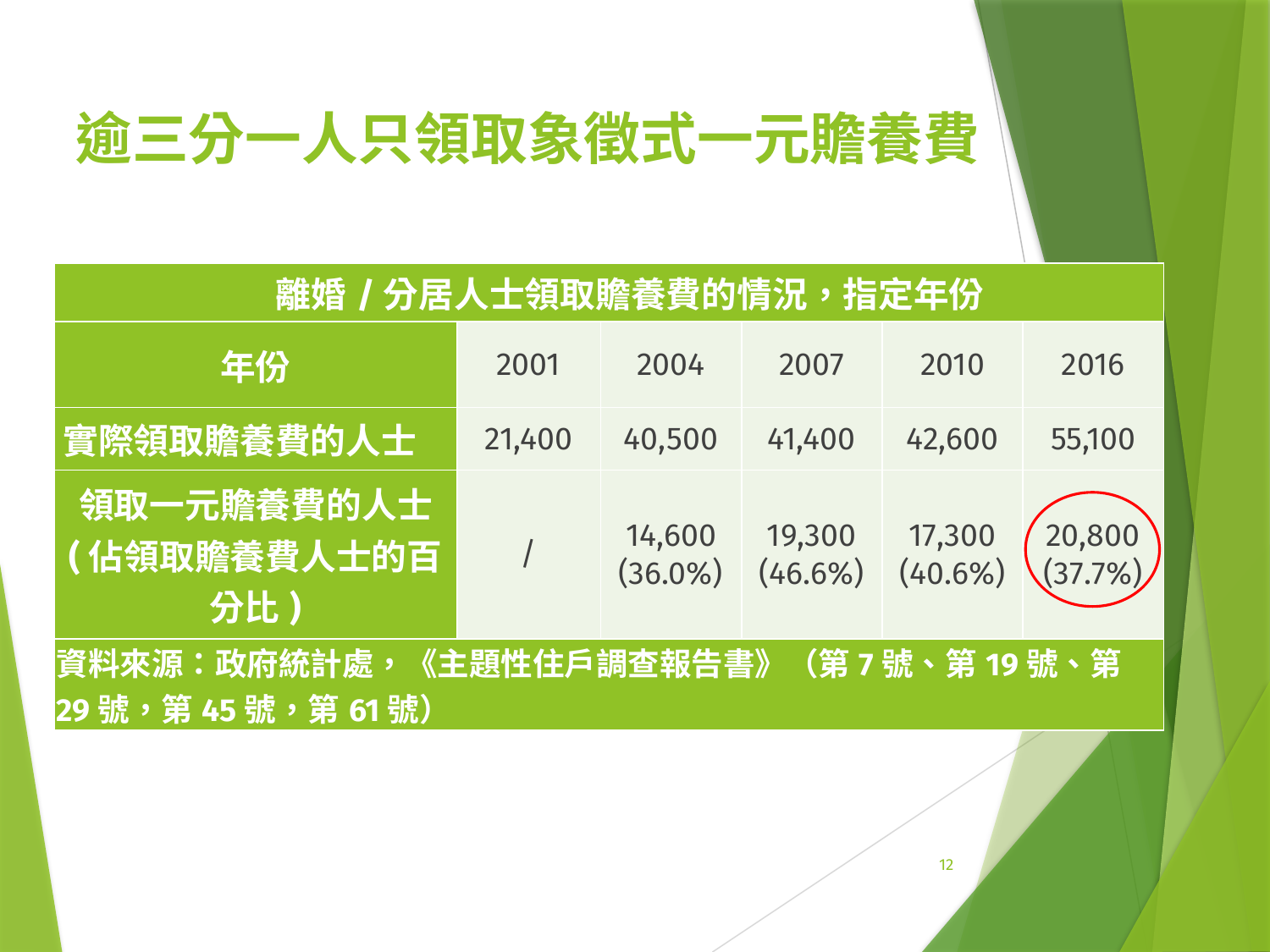

# 逾三分一人只領取象徵式一元贍養費
| 離婚/分居人士領取贍養費的情況，指定年份 |  |  |  |  |  |
| --- | --- | --- | --- | --- | --- |
| 年份 | 2001 | 2004 | 2007 | 2010 | 2016 |
| 實際領取贍養費的人士 | 21,400 | 40,500 | 41,400 | 42,600 | 55,100 |
| 領取一元贍養費的人士 (佔領取贍養費人士的百分比) | / | 14,600 (36.0%) | 19,300 (46.6%) | 17,300 (40.6%) | 20,800 (37.7%) |
| 資料來源：政府統計處，《主題性住戶調查報告書》（第7號、第19號、第29號，第45號，第61號） |  |  |  |  |  |

12